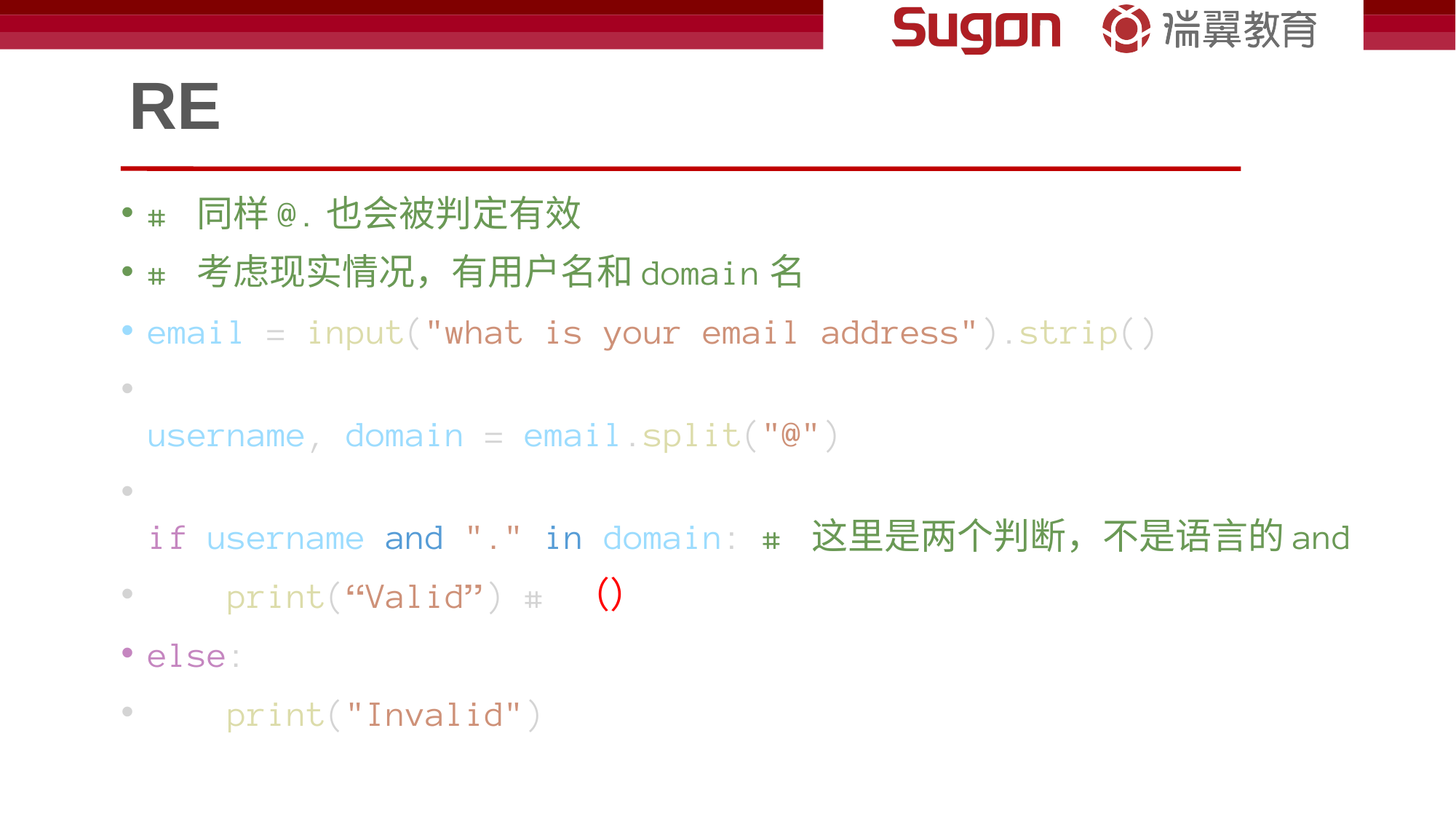

# RE
# 同样@.也会被判定有效
# 考虑现实情况，有用户名和domain名
email = input("what is your email address").strip()
username, domain = email.split("@")
if username and "." in domain: # 这里是两个判断，不是语言的and
    print(“Valid”) # （）
else:
    print("Invalid")